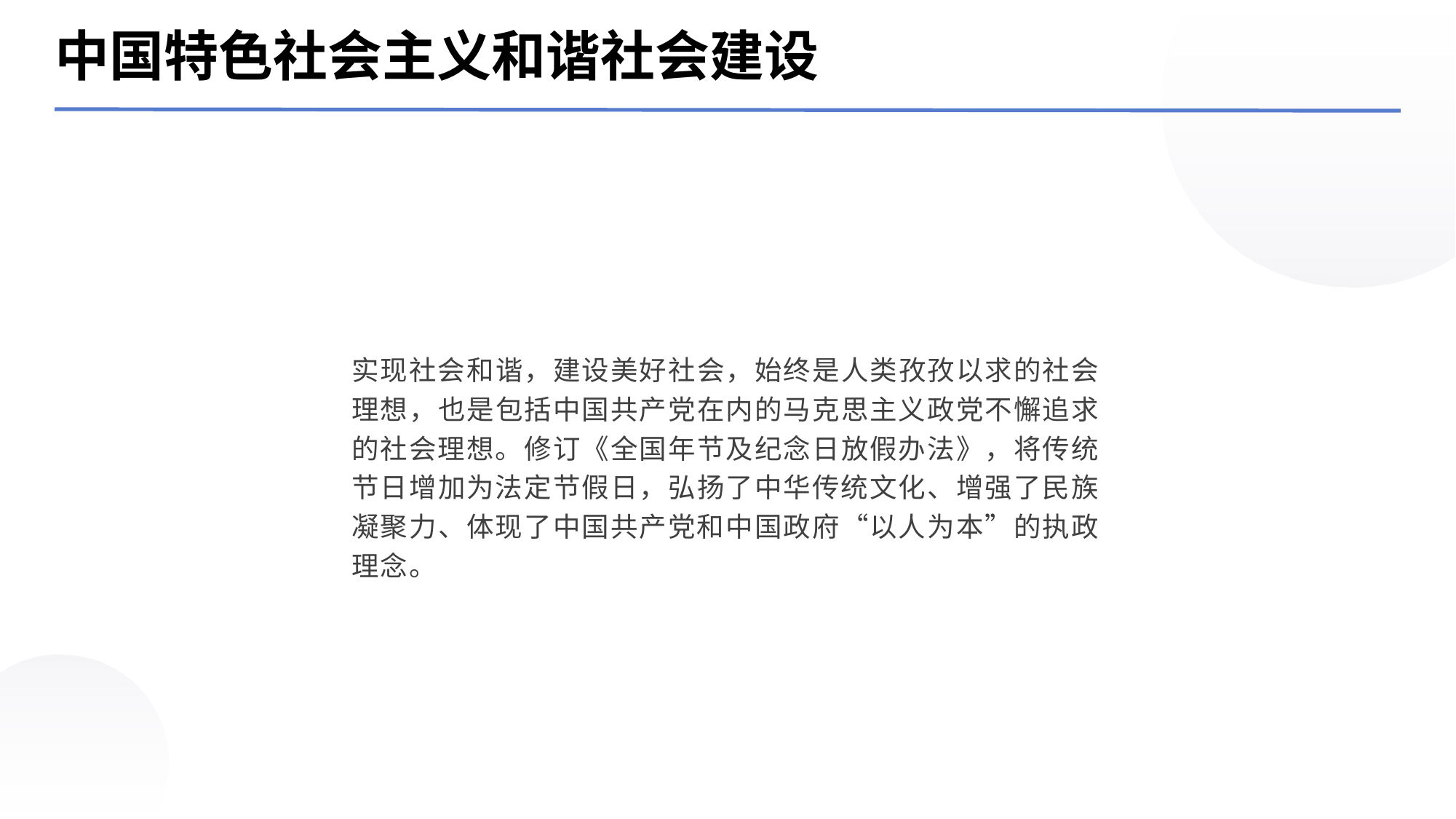

中国特色社会主义和谐社会建设
实现社会和谐，建设美好社会，始终是人类孜孜以求的社会理想，也是包括中国共产党在内的马克思主义政党不懈追求的社会理想。修订《全国年节及纪念日放假办法》，将传统节日增加为法定节假日，弘扬了中华传统文化、增强了民族凝聚力、体现了中国共产党和中国政府“以人为本”的执政理念。